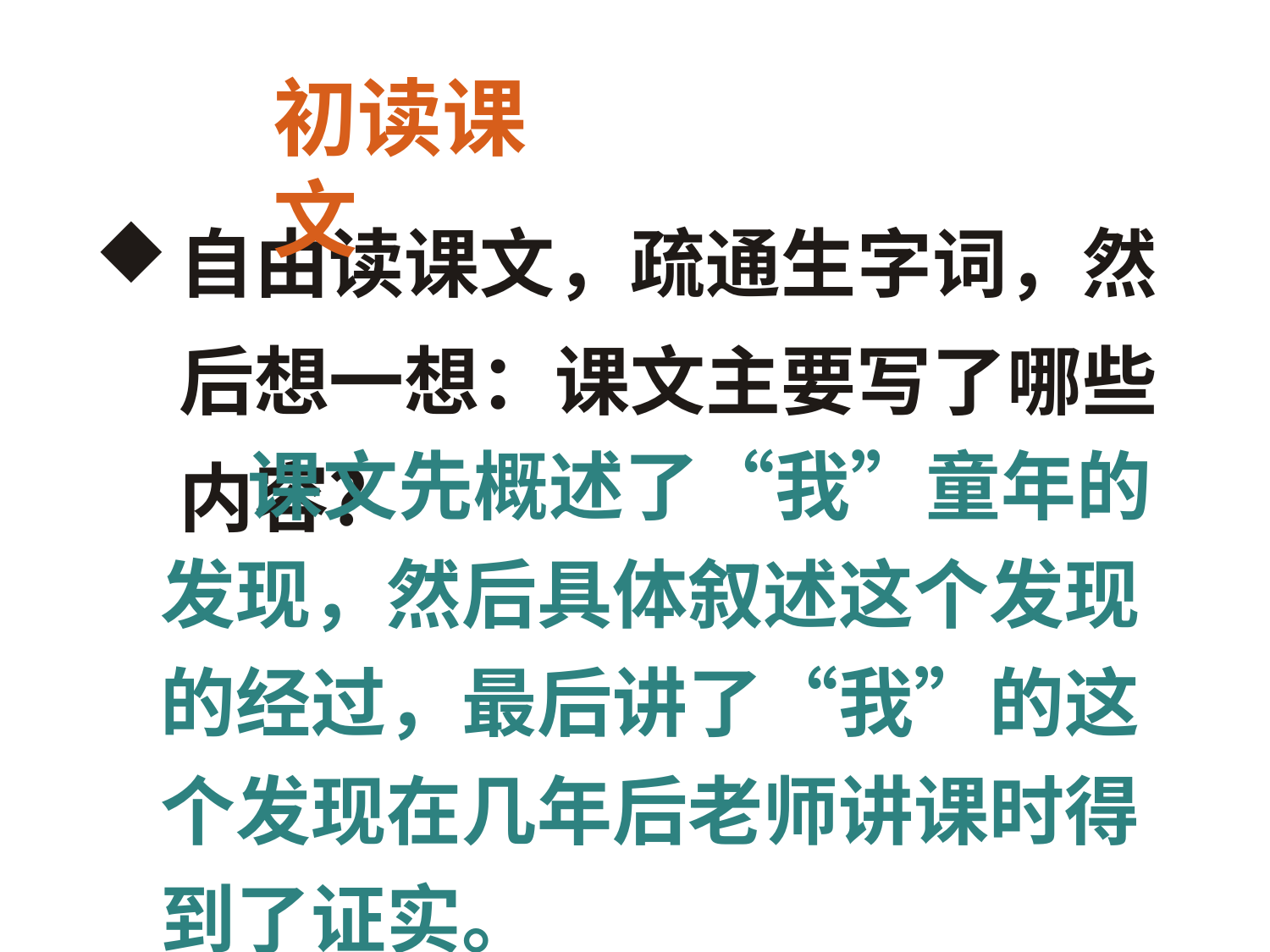

初读课文
自由读课文，疏通生字词，然后想一想：课文主要写了哪些内容？
    课文先概述了“我”童年的发现，然后具体叙述这个发现的经过，最后讲了“我”的这个发现在几年后老师讲课时得到了证实。